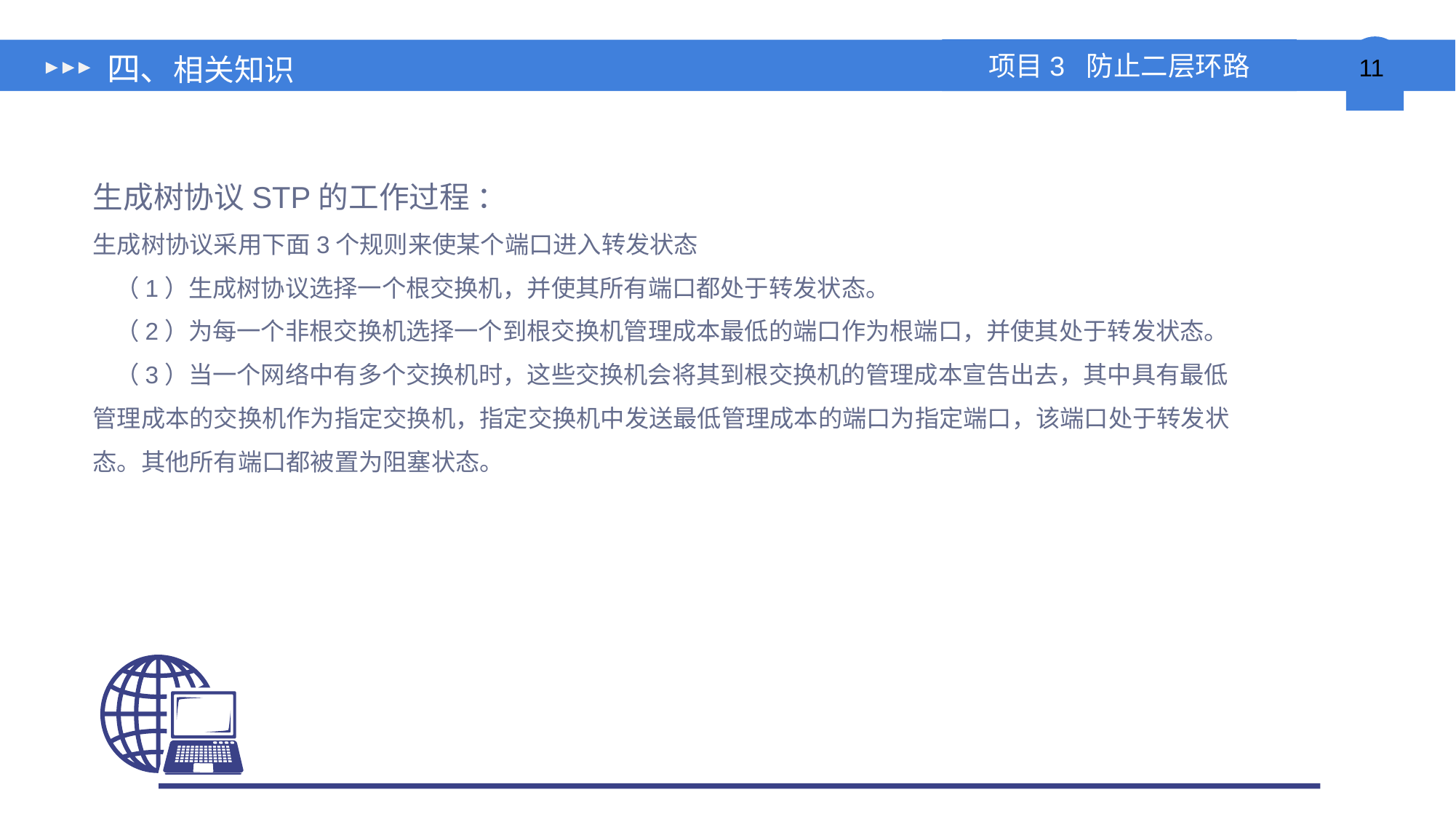

# 四、相关知识
生成树协议STP的工作过程 ：
生成树协议采用下面3个规则来使某个端口进入转发状态
   （1）生成树协议选择一个根交换机，并使其所有端口都处于转发状态。
   （2）为每一个非根交换机选择一个到根交换机管理成本最低的端口作为根端口，并使其处于转发状态。
   （3）当一个网络中有多个交换机时，这些交换机会将其到根交换机的管理成本宣告出去，其中具有最低管理成本的交换机作为指定交换机，指定交换机中发送最低管理成本的端口为指定端口，该端口处于转发状态。其他所有端口都被置为阻塞状态。